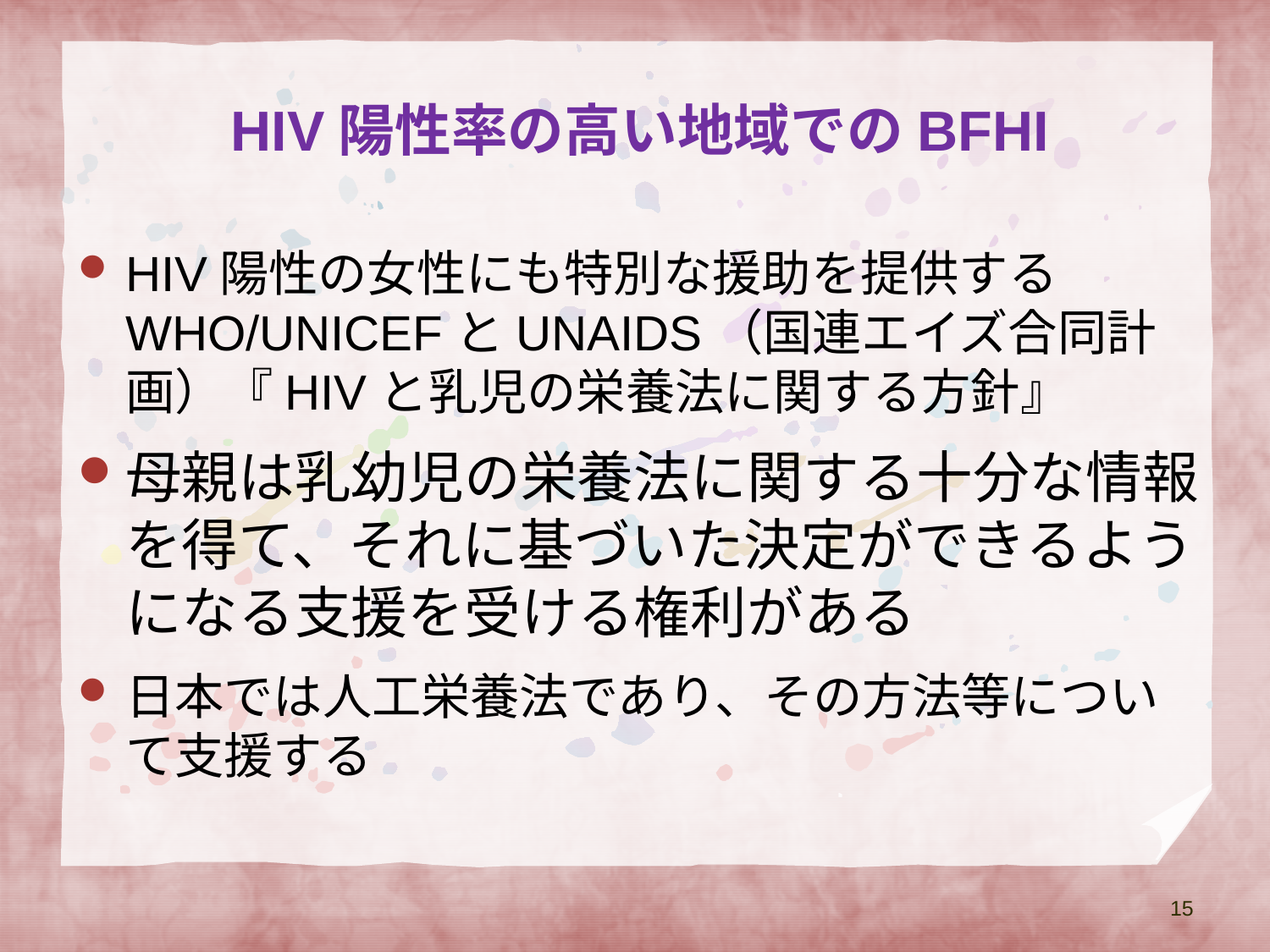

# HIV陽性率の高い地域でのBFHI
HIV陽性の女性にも特別な援助を提供するWHO/UNICEFとUNAIDS（国連エイズ合同計画）『HIVと乳児の栄養法に関する方針』
母親は乳幼児の栄養法に関する十分な情報を得て、それに基づいた決定ができるようになる支援を受ける権利がある
日本では人工栄養法であり、その方法等について支援する

15